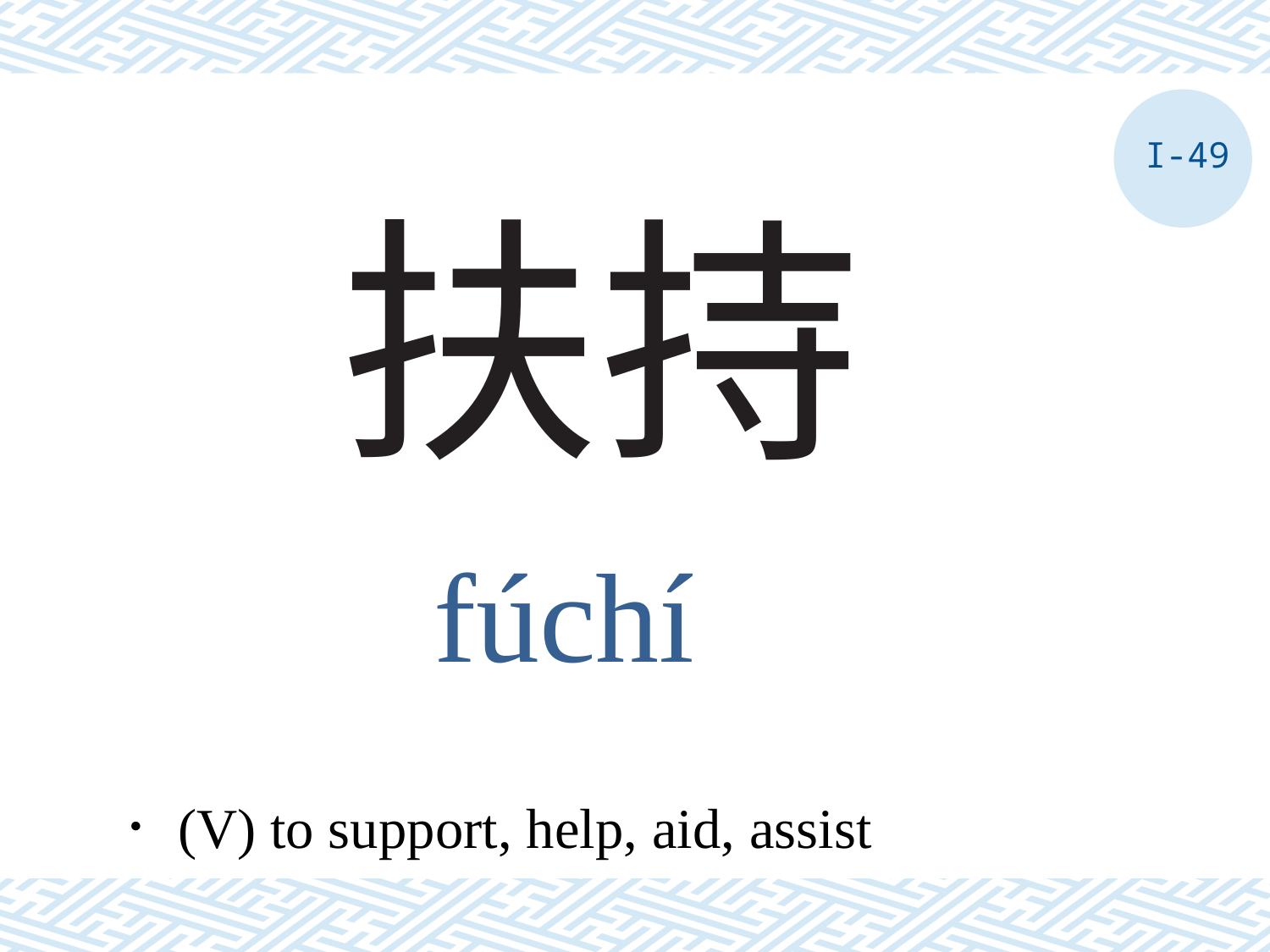

I-49

# 扶持
fúchí
．(V) to support, help, aid, assist